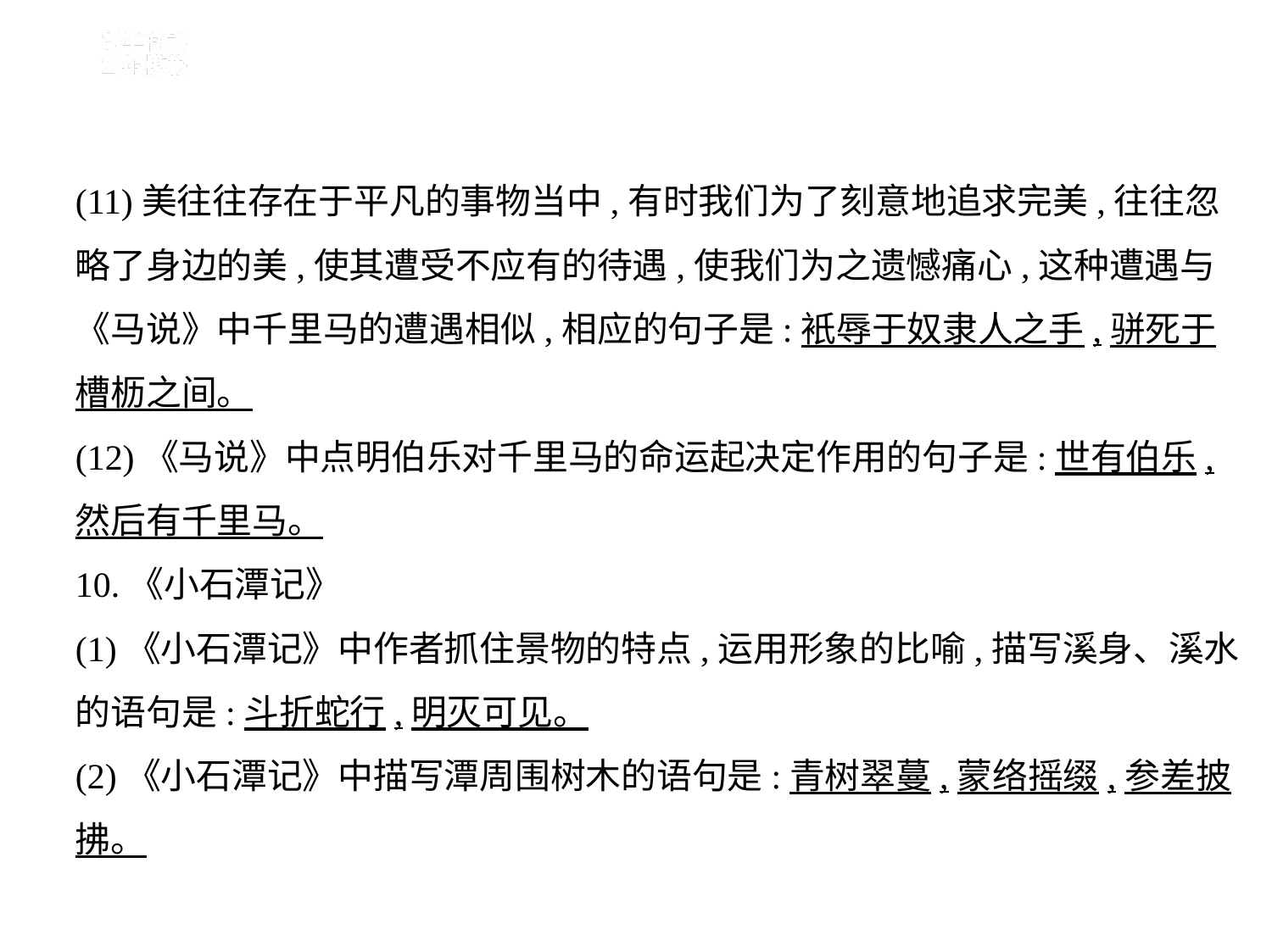

(11)美往往存在于平凡的事物当中,有时我们为了刻意地追求完美,往往忽
略了身边的美,使其遭受不应有的待遇,使我们为之遗憾痛心,这种遭遇与
《马说》中千里马的遭遇相似,相应的句子是:衹辱于奴隶人之手,骈死于
槽枥之间。
(12)《马说》中点明伯乐对千里马的命运起决定作用的句子是:世有伯乐,
然后有千里马。
10.《小石潭记》
(1)《小石潭记》中作者抓住景物的特点,运用形象的比喻,描写溪身、溪水
的语句是:斗折蛇行,明灭可见。
(2)《小石潭记》中描写潭周围树木的语句是:青树翠蔓,蒙络摇缀,参差披
拂。